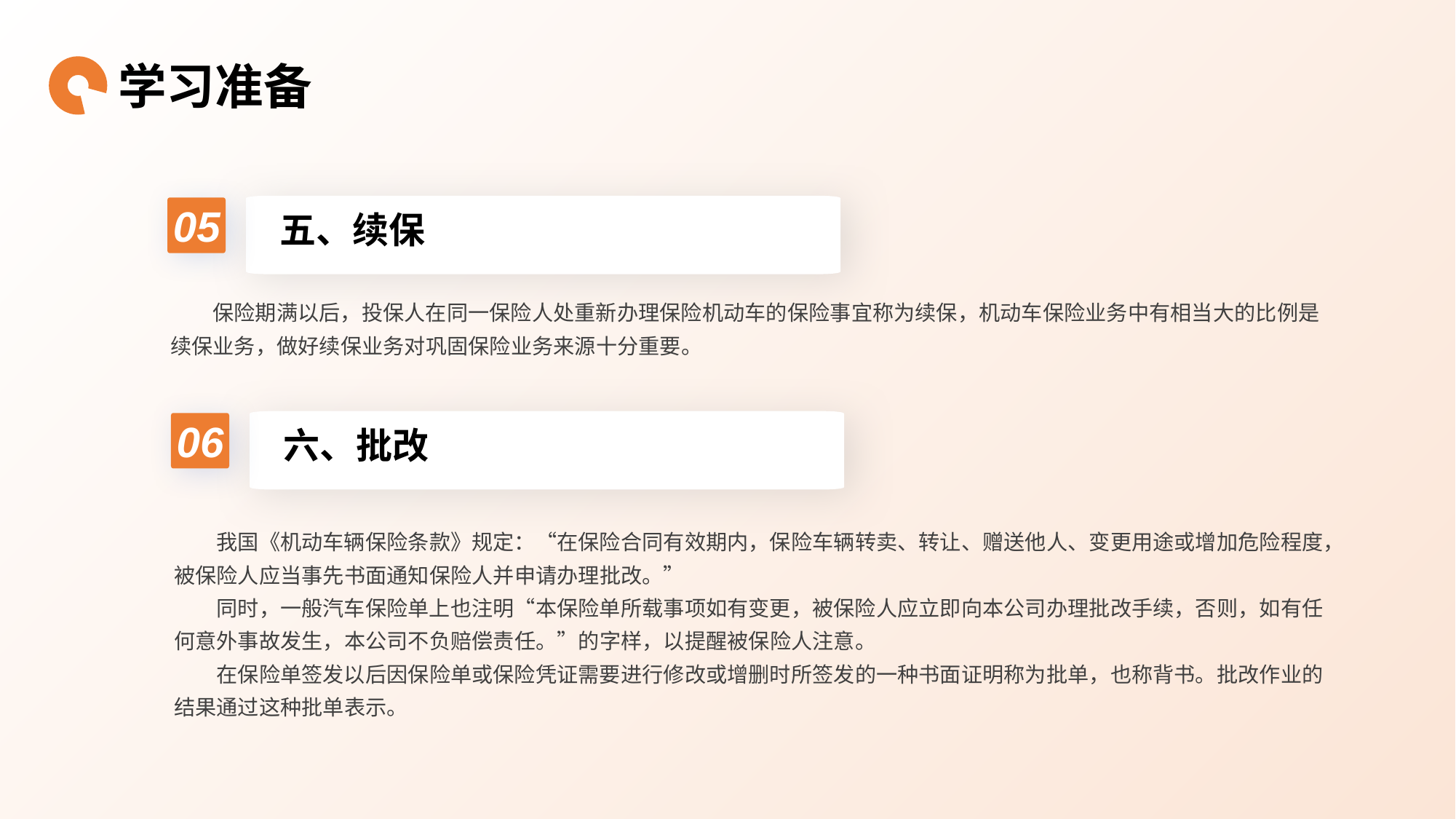

学习准备

05

五、续保
保险期满以后，投保人在同一保险人处重新办理保险机动车的保险事宜称为续保，机动车保险业务中有相当大的比例是续保业务，做好续保业务对巩固保险业务来源十分重要。
06

六、批改
我国《机动车辆保险条款》规定：“在保险合同有效期内，保险车辆转卖、转让、赠送他人、变更用途或增加危险程度，被保险人应当事先书面通知保险人并申请办理批改。”
同时，一般汽车保险单上也注明“本保险单所载事项如有变更，被保险人应立即向本公司办理批改手续，否则，如有任何意外事故发生，本公司不负赔偿责任。”的字样，以提醒被保险人注意。
在保险单签发以后因保险单或保险凭证需要进行修改或增删时所签发的一种书面证明称为批单，也称背书。批改作业的结果通过这种批单表示。